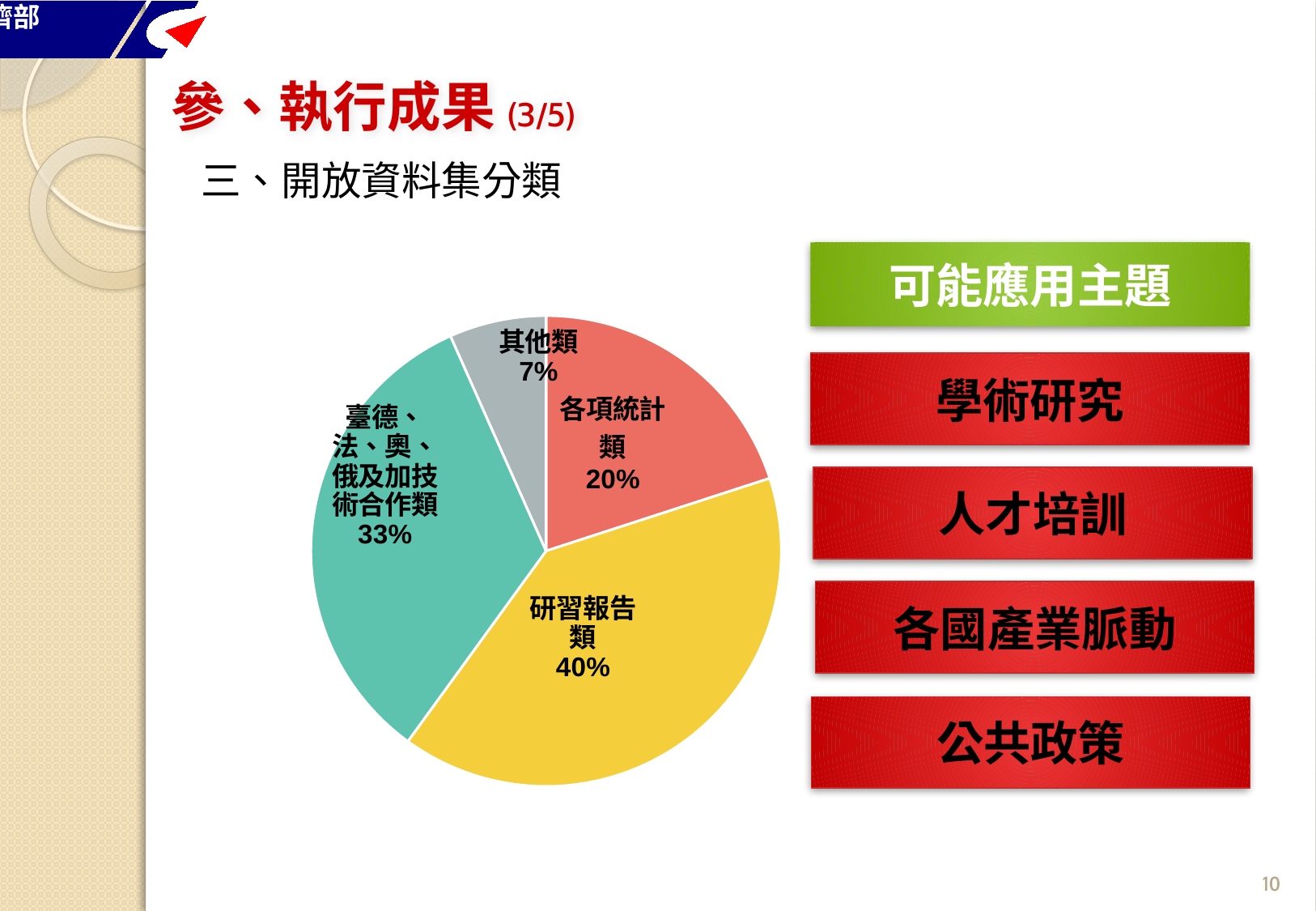

參、執行成果(3/5)
三、開放資料集分類

### Chart

| Category |  |  |
|---|---|---|
| 各項統計類 | 3.0 | 0.2 |
| 研習報告類 | 6.0 | 0.4 |
| 臺德、法、奧、俄及加技術合作類 | 5.0 | 0.3333333333333333 |
| 其他類 | 1.0 | 0.06666666666666667 |
可能應用主題
學術研究
公共政策
人才培訓
各國產業脈動
10